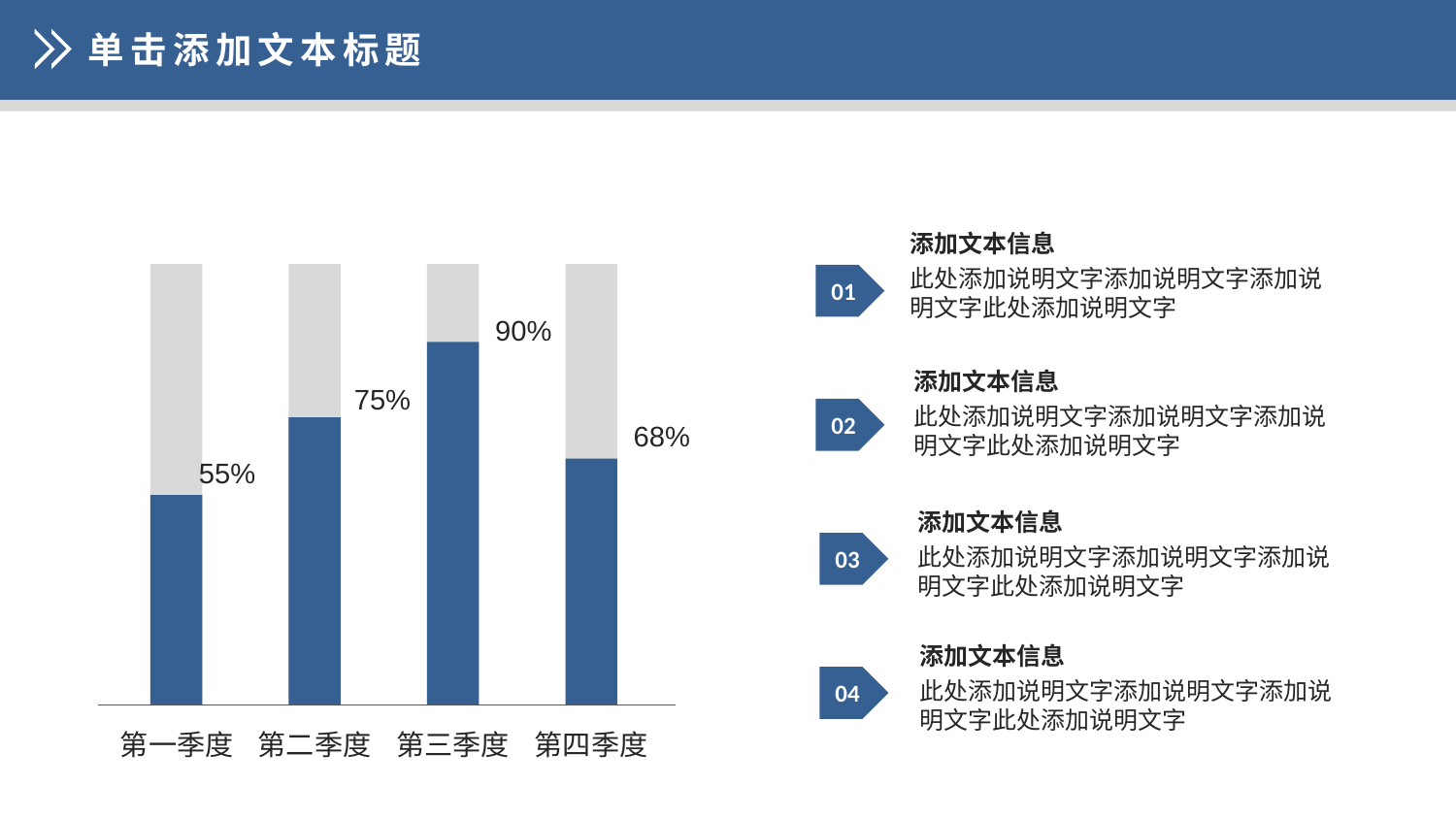

单击添加文本标题

添加文本信息
此处添加说明文字添加说明文字添加说明文字此处添加说明文字

01
90%

添加文本信息
此处添加说明文字添加说明文字添加说明文字此处添加说明文字
75%
02
68%

55%

添加文本信息
此处添加说明文字添加说明文字添加说明文字此处添加说明文字
03
添加文本信息
此处添加说明文字添加说明文字添加说明文字此处添加说明文字
04
第一季度
第二季度
第三季度
第四季度